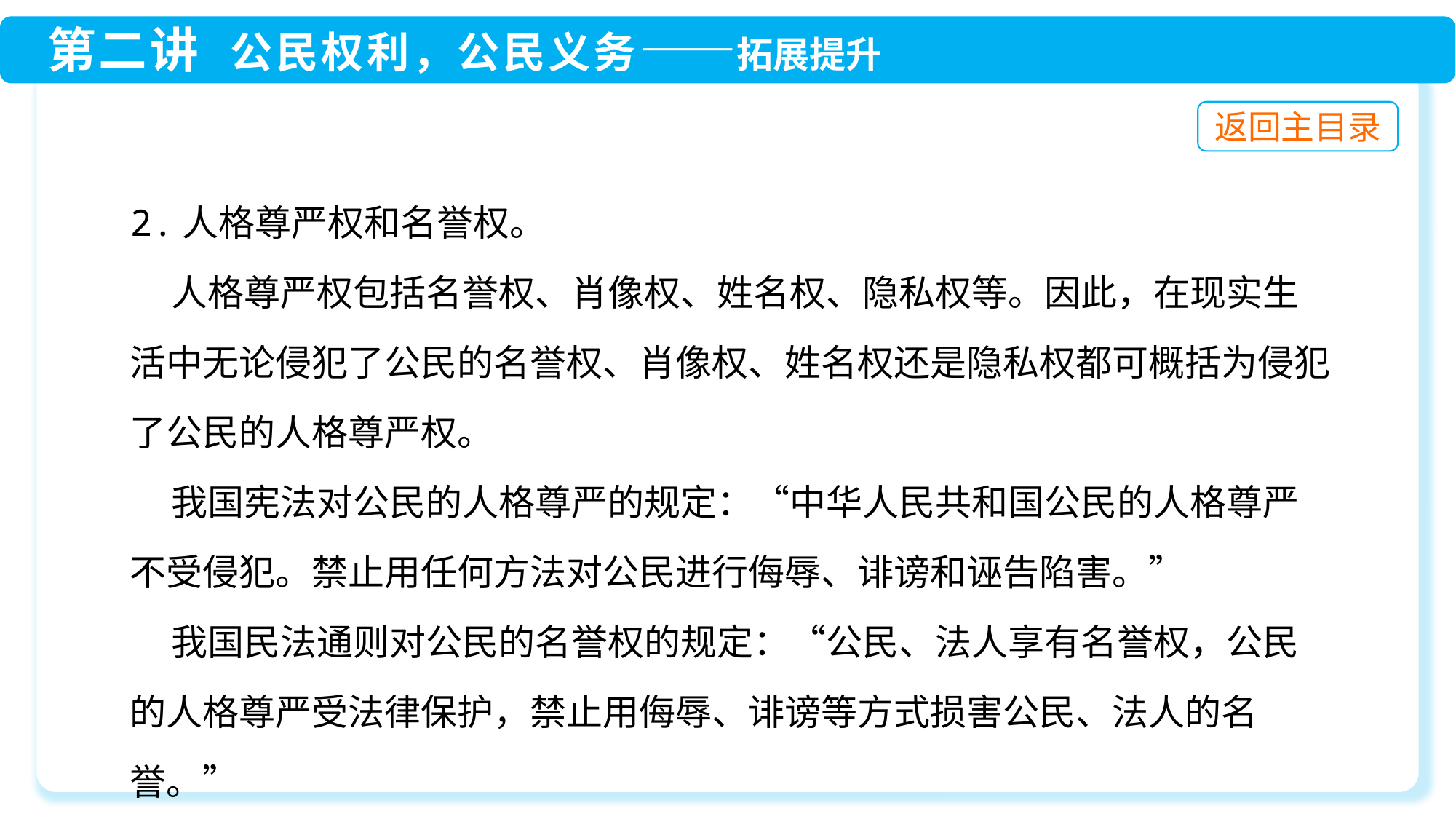

2.人格尊严权和名誉权。
    人格尊严权包括名誉权、肖像权、姓名权、隐私权等。因此，在现实生活中无论侵犯了公民的名誉权、肖像权、姓名权还是隐私权都可概括为侵犯了公民的人格尊严权。
    我国宪法对公民的人格尊严的规定：“中华人民共和国公民的人格尊严不受侵犯。禁止用任何方法对公民进行侮辱、诽谤和诬告陷害。”
    我国民法通则对公民的名誉权的规定：“公民、法人享有名誉权，公民的人格尊严受法律保护，禁止用侮辱、诽谤等方式损害公民、法人的名誉。”